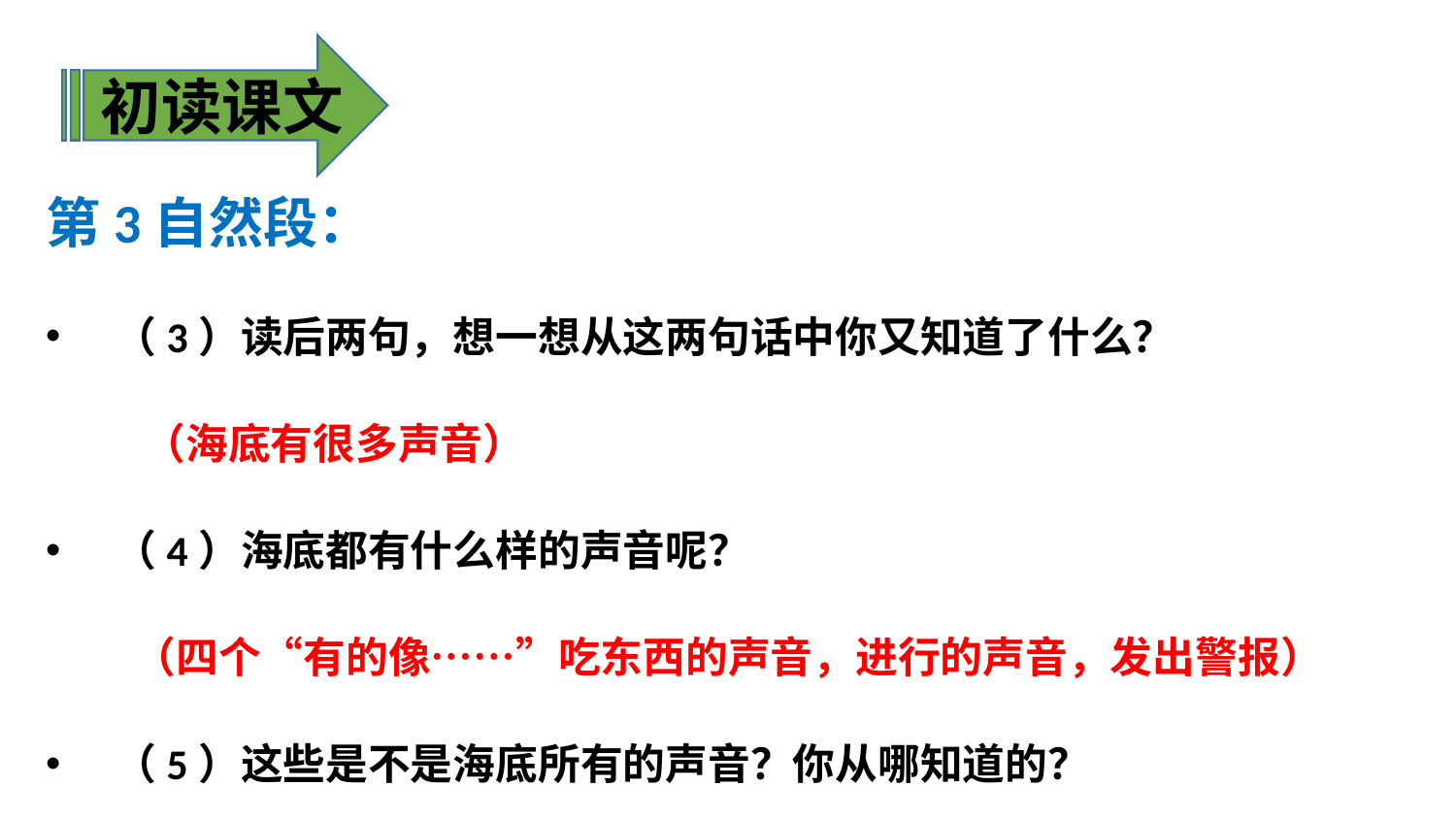

初读课文
第3自然段：
（3）读后两句，想一想从这两句话中你又知道了什么？
         （海底有很多声音）
（4）海底都有什么样的声音呢？
        （四个“有的像……”吃东西的声音，进行的声音，发出警报）
（5）这些是不是海底所有的声音？你从哪知道的？